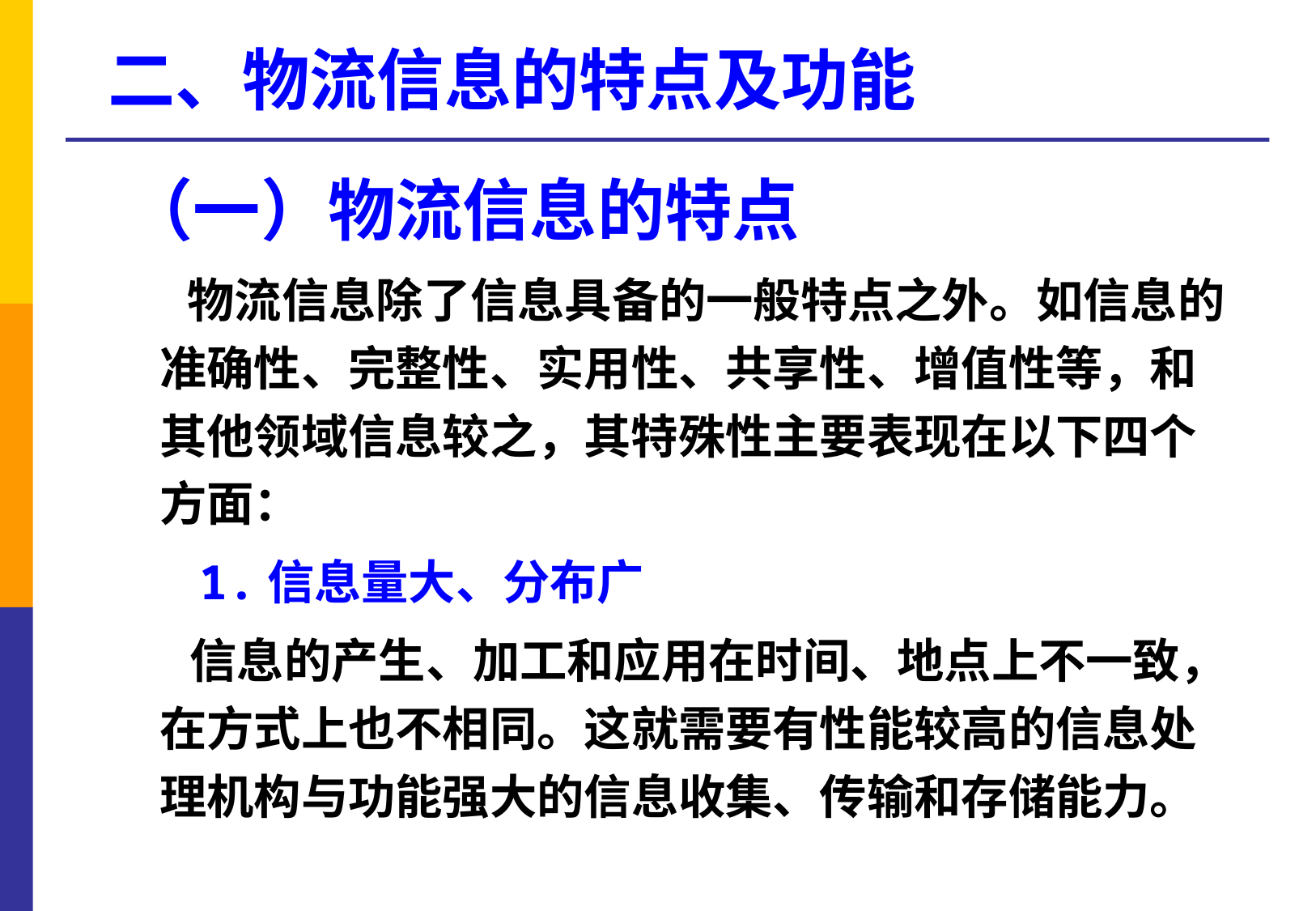

二、物流信息的特点及功能
# （一）物流信息的特点
        物流信息除了信息具备的一般特点之外。如信息的准确性、完整性、实用性、共享性、增值性等，和其他领域信息较之，其特殊性主要表现在以下四个方面：
   1.信息量大、分布广
      信息的产生、加工和应用在时间、地点上不一致，在方式上也不相同。这就需要有性能较高的信息处理机构与功能强大的信息收集、传输和存储能力。